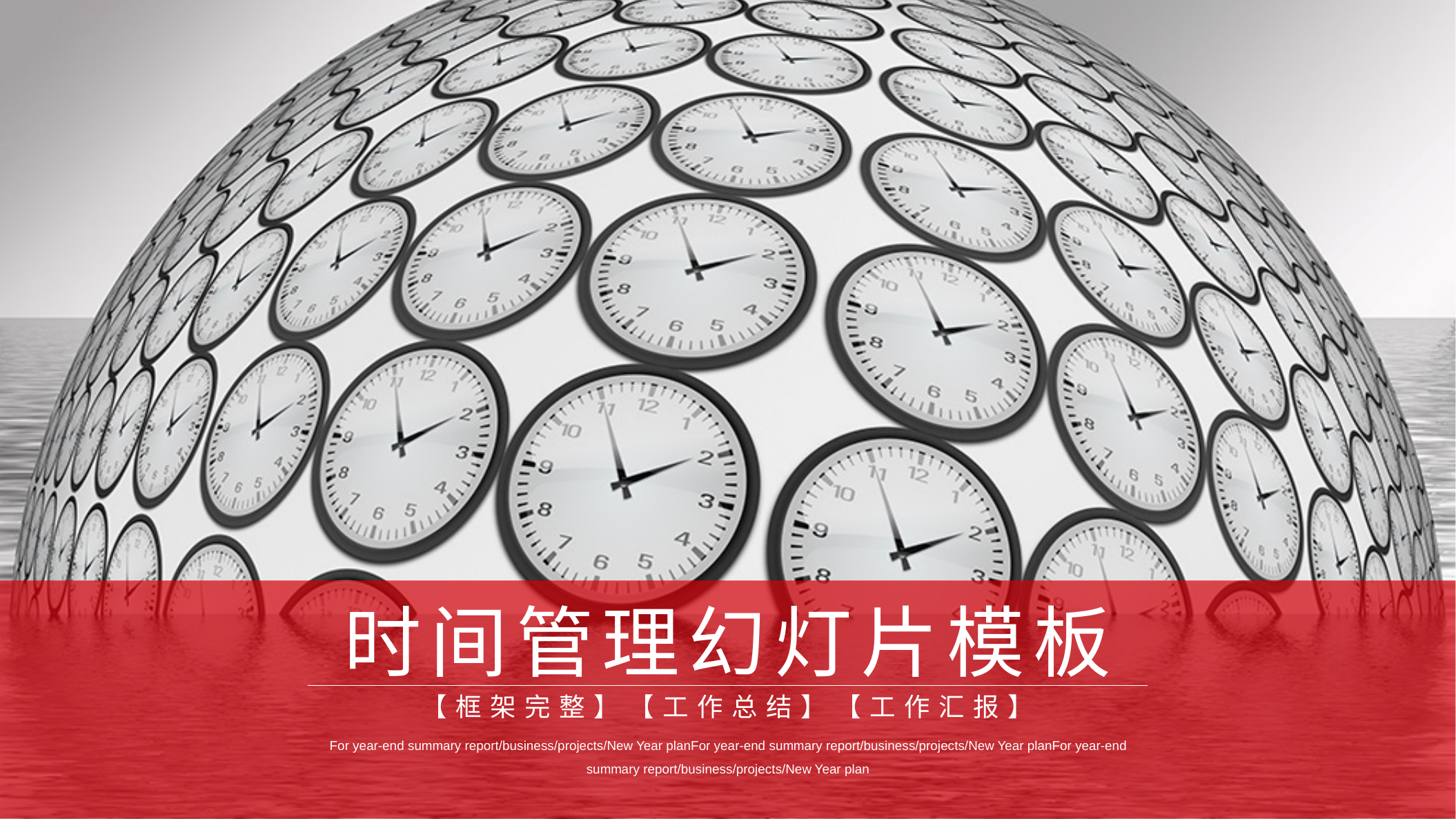

时间管理幻灯片模板
【框架完整】【工作总结】【工作汇报】
For year-end summary report/business/projects/New Year planFor year-end summary report/business/projects/New Year planFor year-end summary report/business/projects/New Year plan